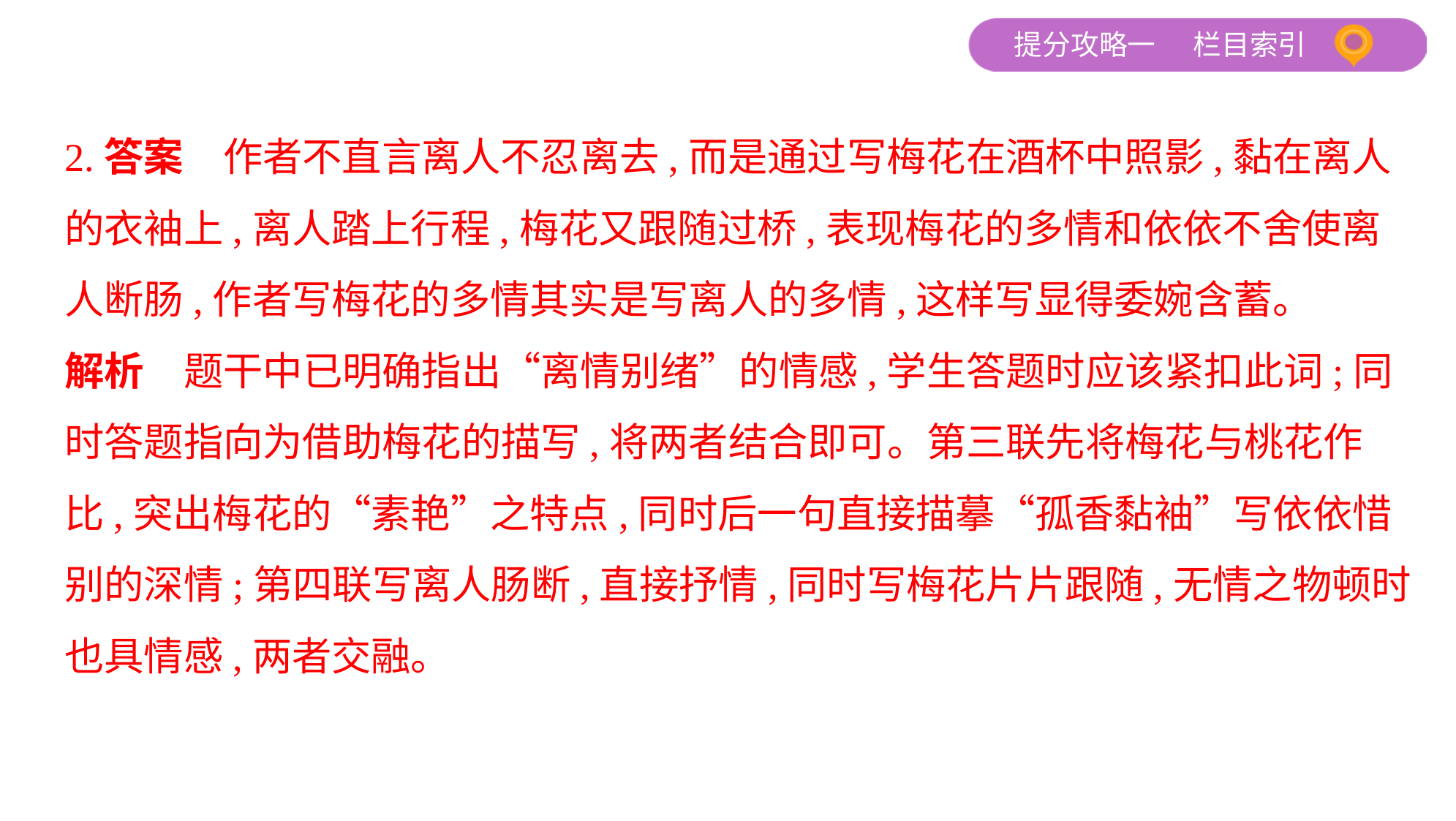

2.答案　作者不直言离人不忍离去,而是通过写梅花在酒杯中照影,黏在离人
的衣袖上,离人踏上行程,梅花又跟随过桥,表现梅花的多情和依依不舍使离
人断肠,作者写梅花的多情其实是写离人的多情,这样写显得委婉含蓄。
解析　题干中已明确指出“离情别绪”的情感,学生答题时应该紧扣此词;同
时答题指向为借助梅花的描写,将两者结合即可。第三联先将梅花与桃花作
比,突出梅花的“素艳”之特点,同时后一句直接描摹“孤香黏袖”写依依惜
别的深情;第四联写离人肠断,直接抒情,同时写梅花片片跟随,无情之物顿时
也具情感,两者交融。